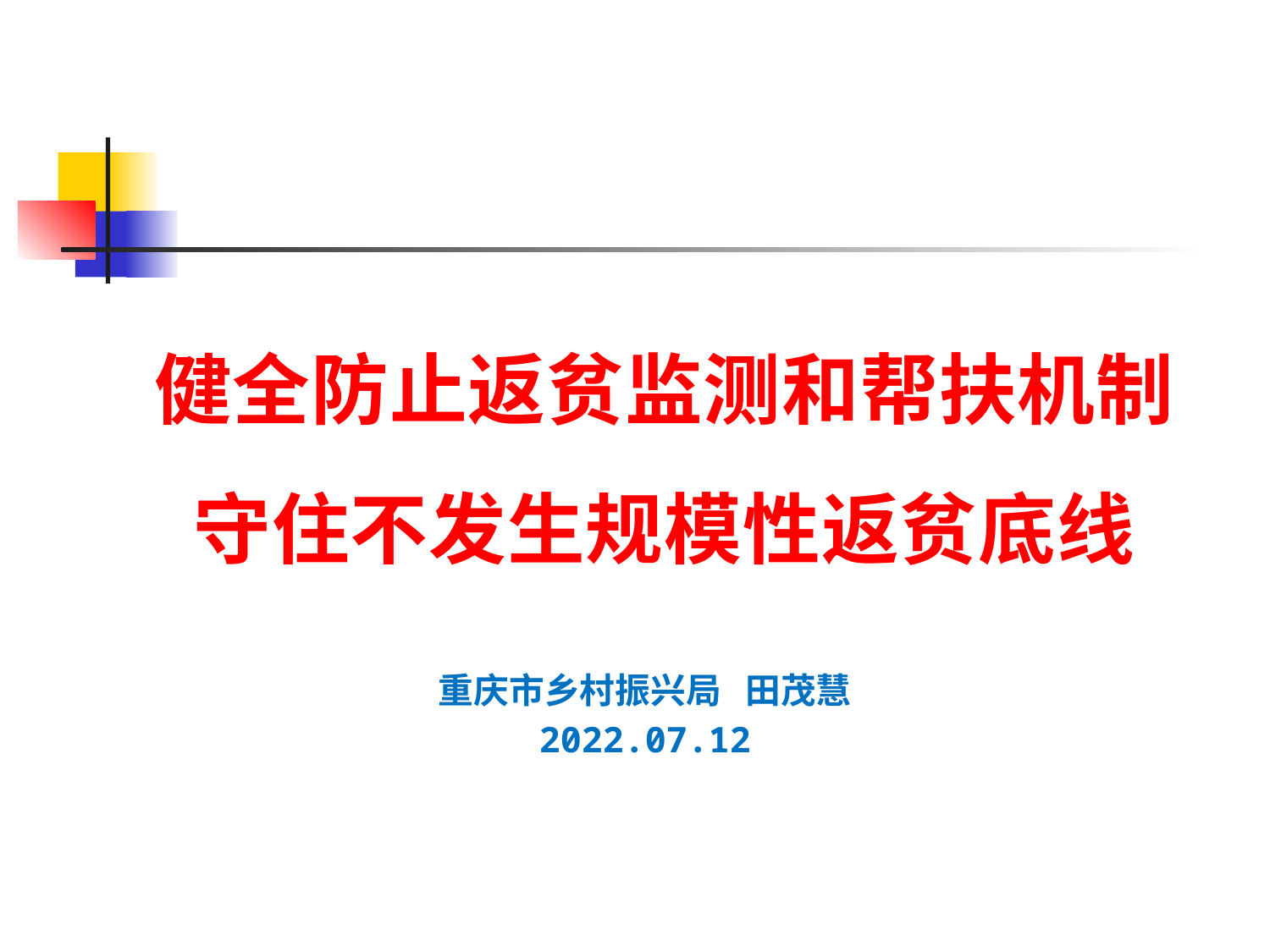

健全防止返贫监测和帮扶机制
守住不发生规模性返贫底线

重庆市乡村振兴局   田茂慧
2022.07.12